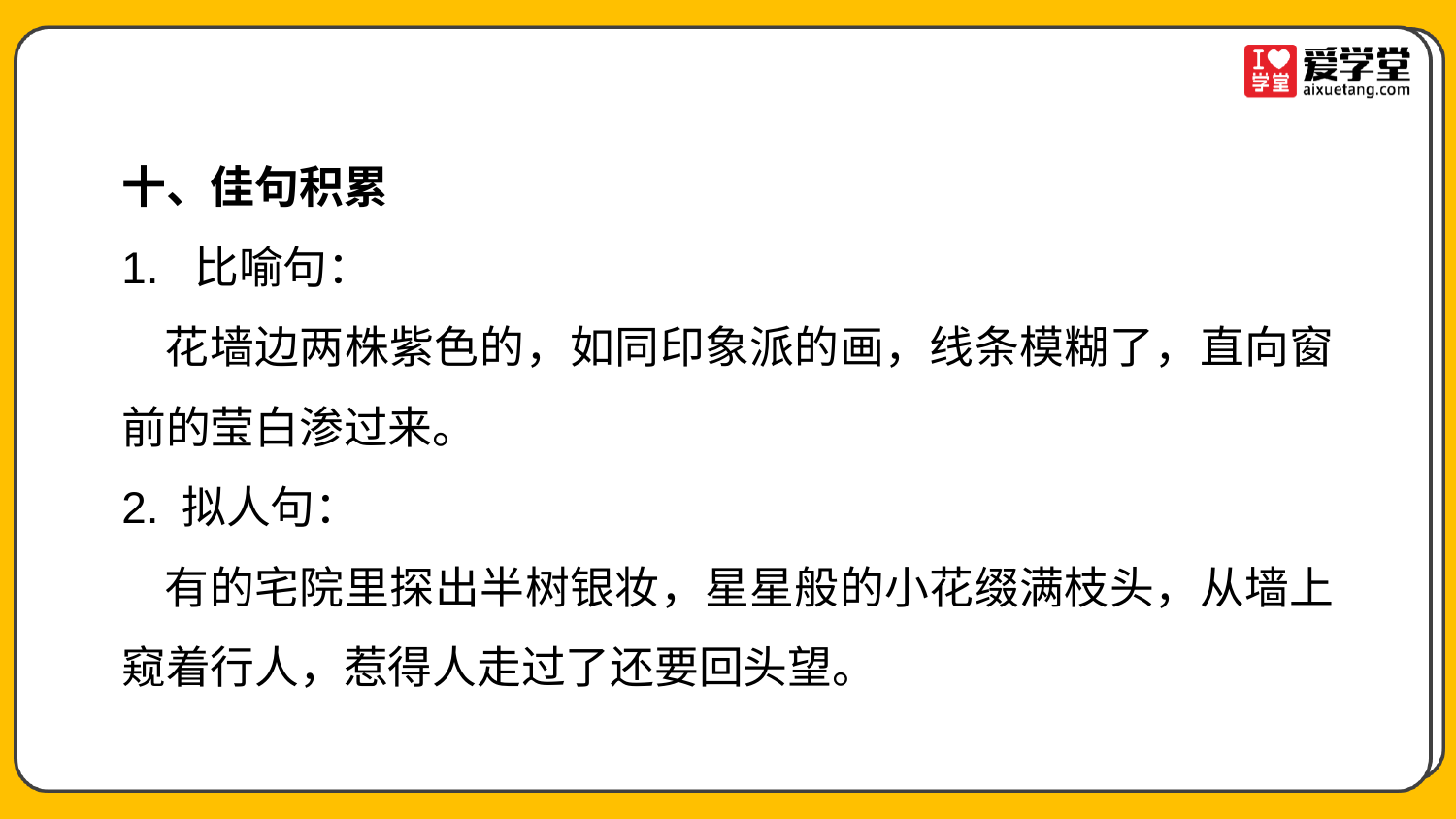

十、佳句积累
比喻句：
   花墙边两株紫色的，如同印象派的画，线条模糊了，直向窗前的莹白渗过来。
2. 拟人句：
   有的宅院里探出半树银妆，星星般的小花缀满枝头，从墙上窥着行人，惹得人走过了还要回头望。